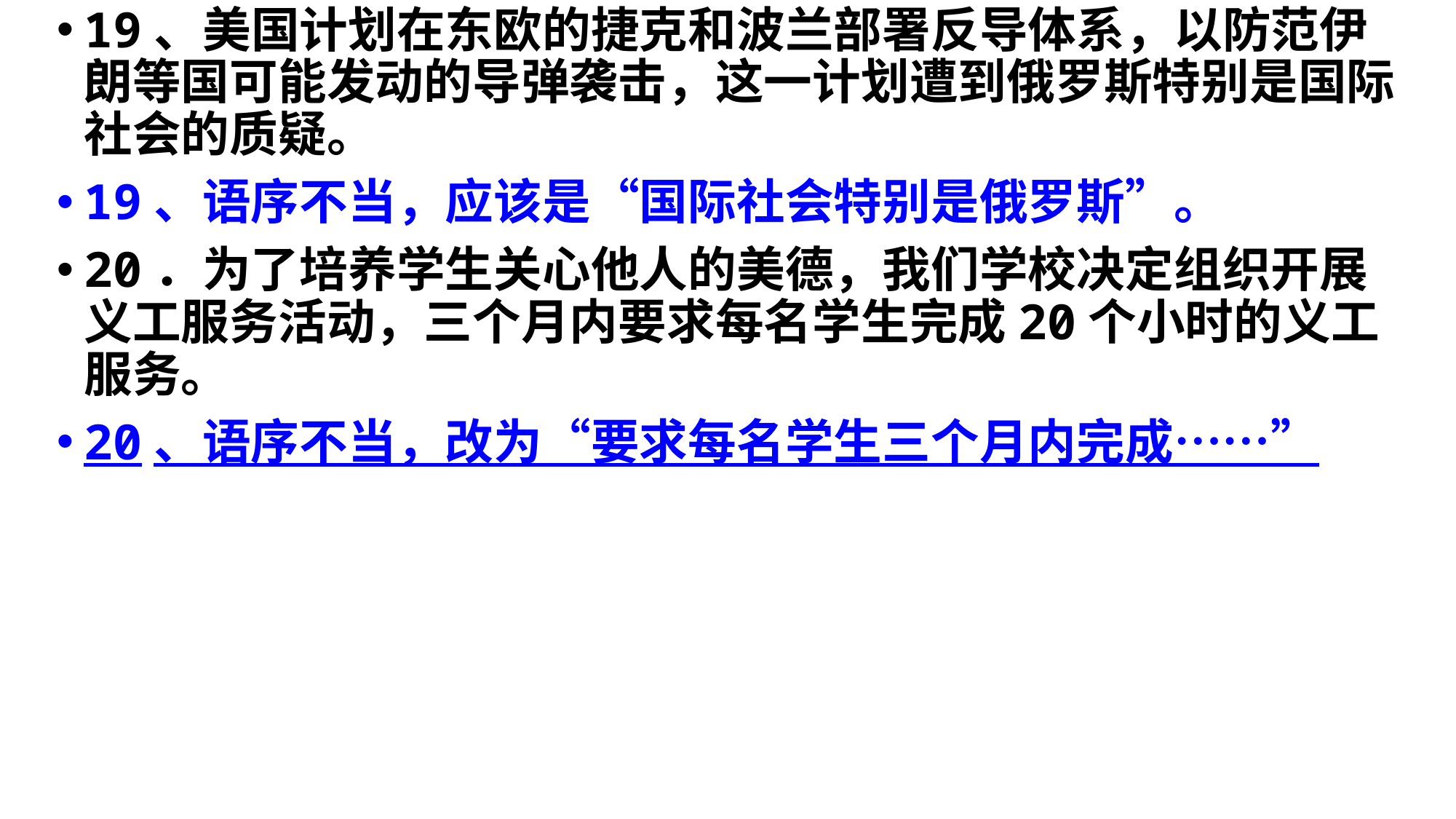

19、美国计划在东欧的捷克和波兰部署反导体系，以防范伊朗等国可能发动的导弹袭击，这一计划遭到俄罗斯特别是国际社会的质疑。
19、语序不当，应该是“国际社会特别是俄罗斯”。
20．为了培养学生关心他人的美德，我们学校决定组织开展义工服务活动，三个月内要求每名学生完成20个小时的义工服务。
20、语序不当，改为“要求每名学生三个月内完成……”